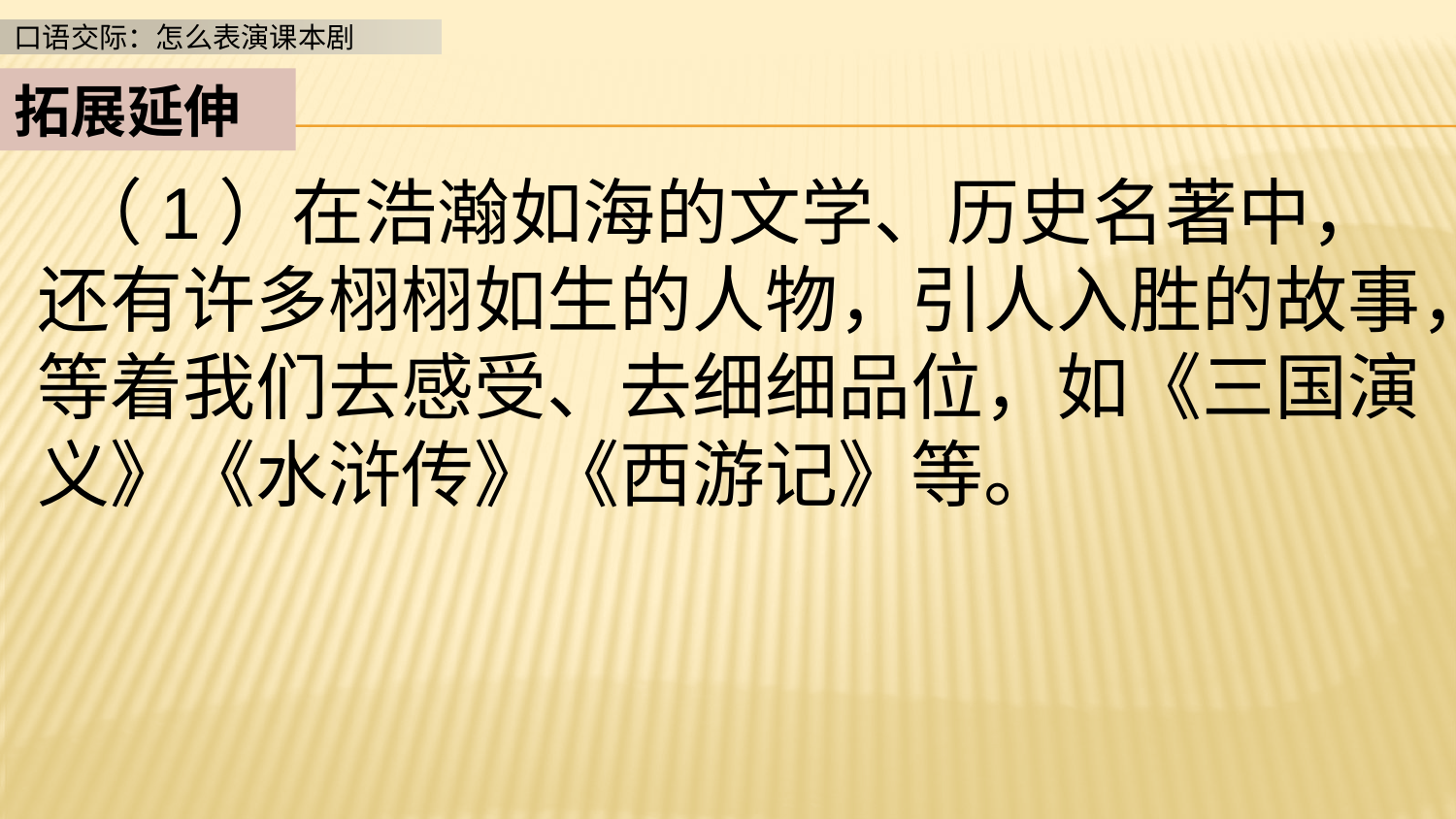

拓展延伸
 （1）在浩瀚如海的文学、历史名著中，还有许多栩栩如生的人物，引人入胜的故事，等着我们去感受、去细细品位，如《三国演义》《水浒传》《西游记》等。